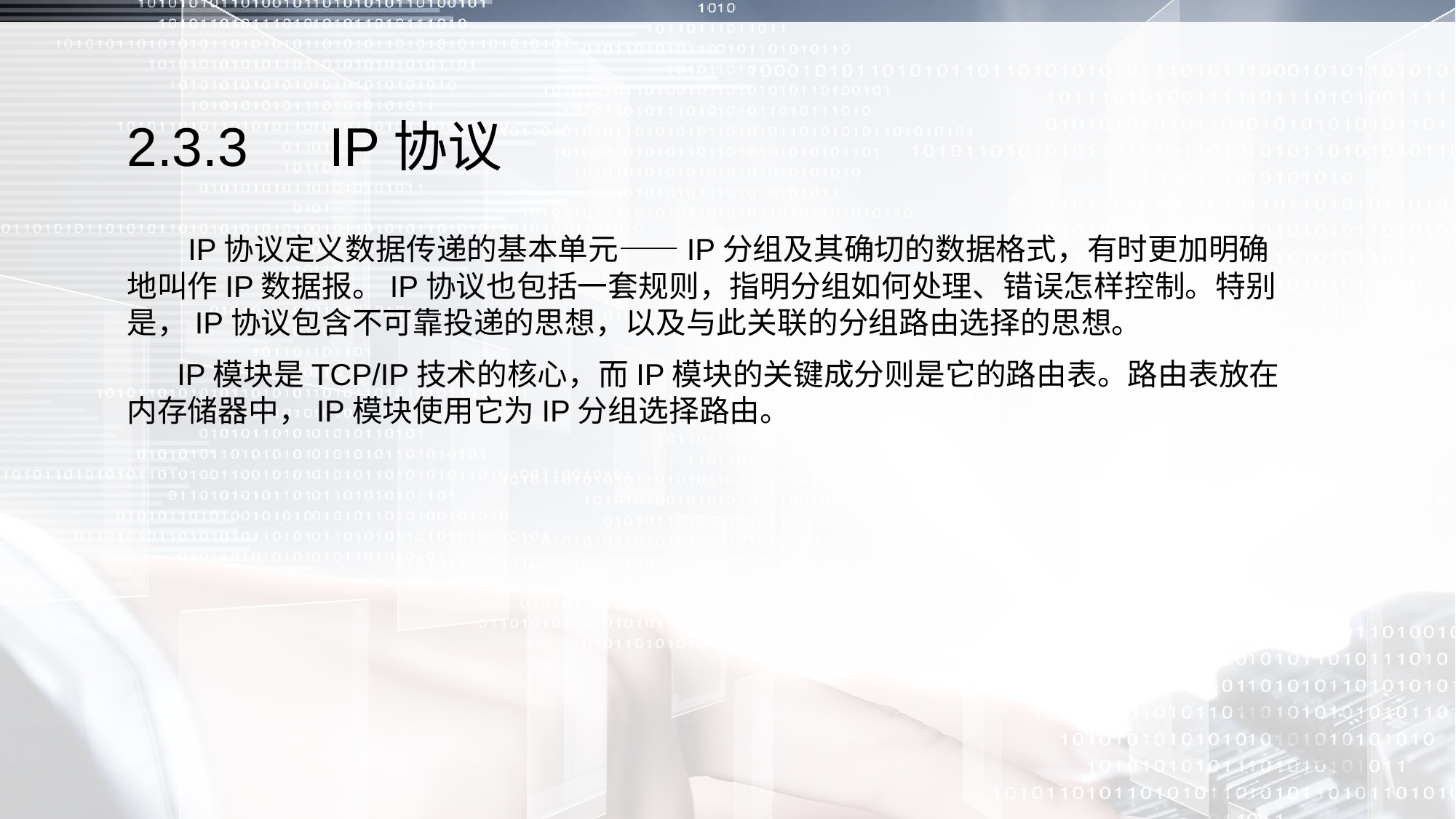

# 2.3.3　IP协议
      IP协议定义数据传递的基本单元——IP分组及其确切的数据格式，有时更加明确地叫作IP数据报。IP协议也包括一套规则，指明分组如何处理、错误怎样控制。特别是，IP协议包含不可靠投递的思想，以及与此关联的分组路由选择的思想。
      IP模块是TCP/IP技术的核心，而IP模块的关键成分则是它的路由表。路由表放在内存储器中，IP模块使用它为IP分组选择路由。